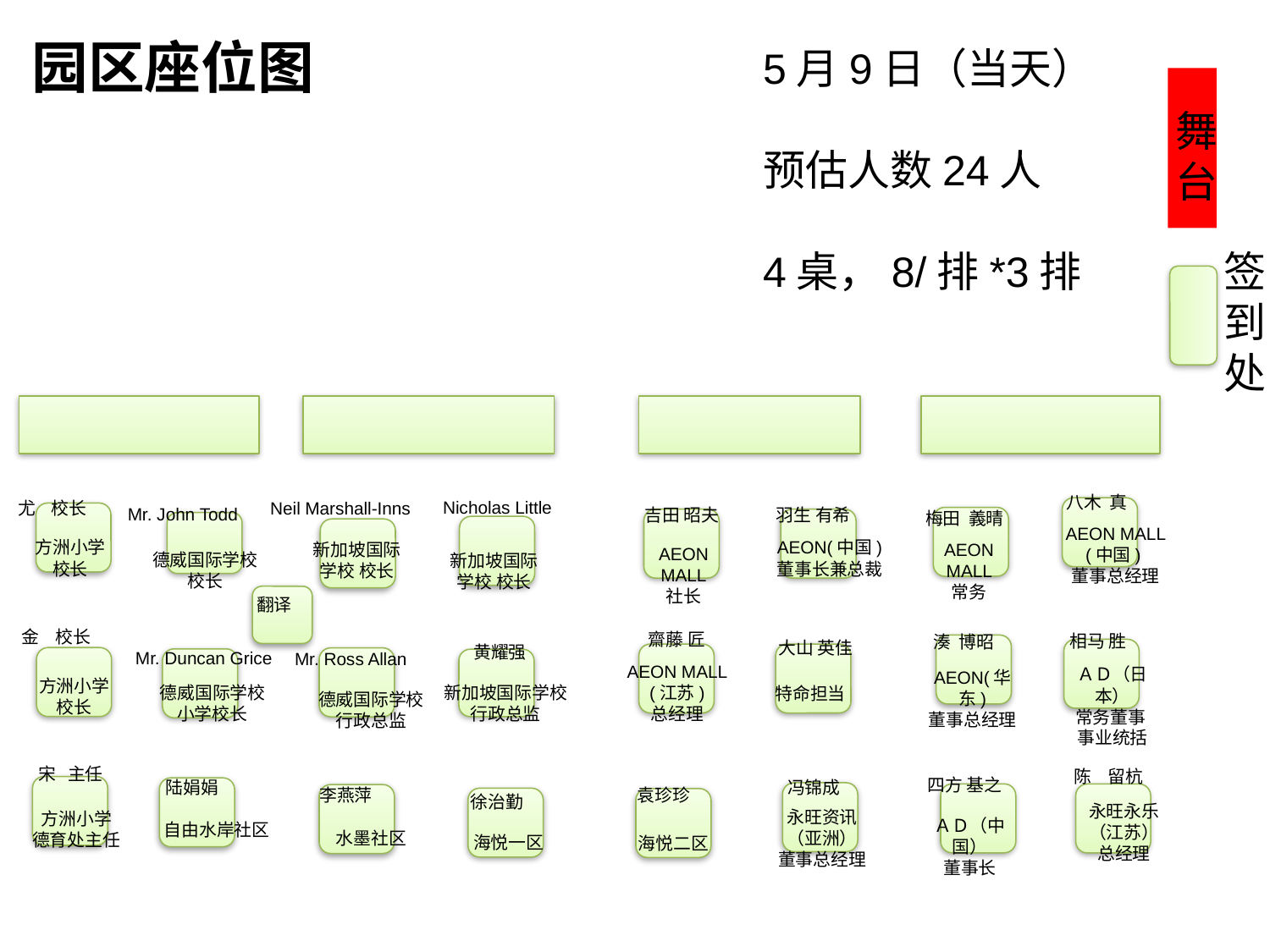

园区座位图
5月9日（当天）

预估人数24人

4桌，8/排*3排

舞台
签到处

 八木  真
  Nicholas Little
  Neil Marshall-Inns
  尤    校长
  Mr. John Todd
吉田 昭夫
 羽生 有希

梅田  義晴

AEON MALL
(中国)
董事总经理

方洲小学
校长
AEON(中国)
董事长兼总裁
新加坡国际学校 校长
AEON MALL
常务
AEON MALL
社长
德威国际学校
校长
新加坡国际学校 校长

翻译
  金    校长
齋藤 匠
相马 胜
湊  博昭
大山 英佳

黄耀强

  Mr. Duncan Grice
Mr. Ross Allan

AEON MALL
(江苏)
总经理
ＡＤ（日本）
常务董事
事业统括
AEON(华东)
董事总经理
方洲小学
校长
德威国际学校
小学校长
新加坡国际学校 行政总监
特命担当
德威国际学校
行政总监
  宋   主任
陈    留杭
四方 基之
  陆娟娟
  冯锦成

  李燕萍
  袁珍珍

徐治勤

永旺永乐
（江苏）
总经理
永旺资讯
（亚洲）
董事总经理
方洲小学
德育处主任
ＡＤ（中国）
董事长
自由水岸社区
水墨社区
海悦一区
海悦二区